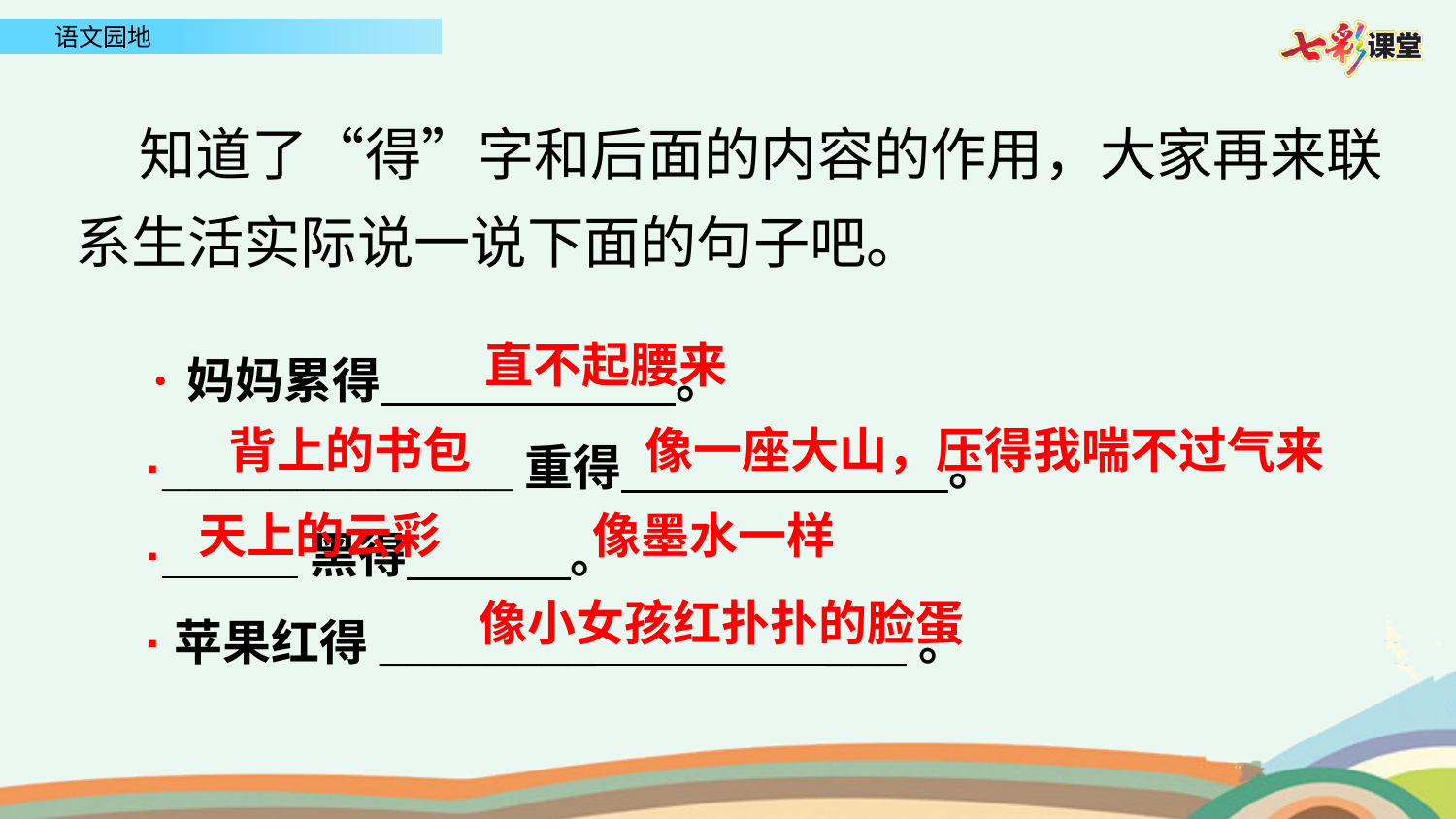

知道了“得”字和后面的内容的作用，大家再来联系生活实际说一说下面的句子吧。
·妈妈累得                           。
·_____________重得                              。
·          黑得               。
·苹果红得________                 ___。
直不起腰来
背上的书包
像一座大山，压得我喘不过气来
天上的云彩
像墨水一样
像小女孩红扑扑的脸蛋